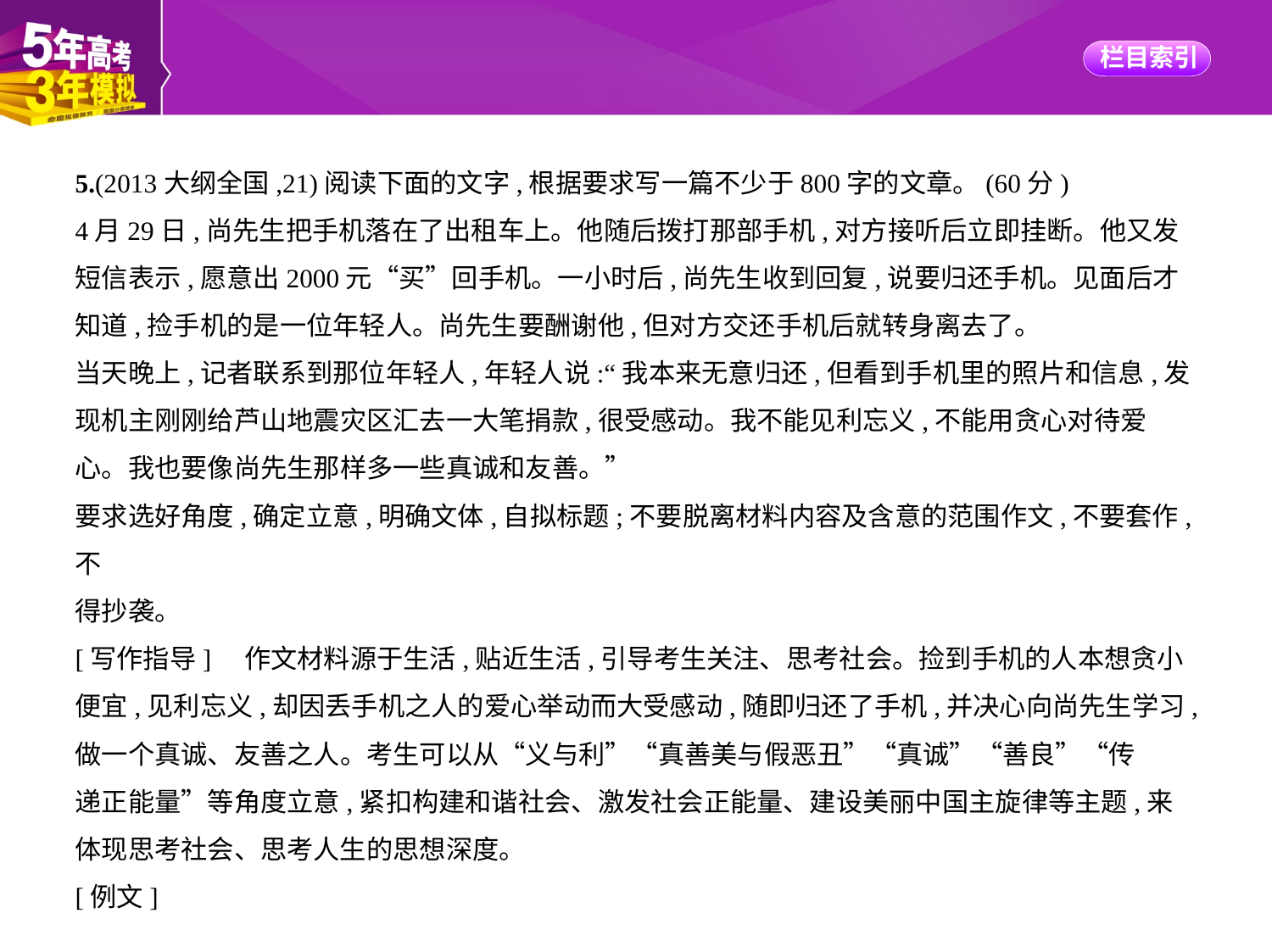

5.(2013大纲全国,21)阅读下面的文字,根据要求写一篇不少于800字的文章。(60分)
4月29日,尚先生把手机落在了出租车上。他随后拨打那部手机,对方接听后立即挂断。他又发
短信表示,愿意出2000元“买”回手机。一小时后,尚先生收到回复,说要归还手机。见面后才
知道,捡手机的是一位年轻人。尚先生要酬谢他,但对方交还手机后就转身离去了。
当天晚上,记者联系到那位年轻人,年轻人说:“我本来无意归还,但看到手机里的照片和信息,发
现机主刚刚给芦山地震灾区汇去一大笔捐款,很受感动。我不能见利忘义,不能用贪心对待爱
心。我也要像尚先生那样多一些真诚和友善。”
要求选好角度,确定立意,明确文体,自拟标题;不要脱离材料内容及含意的范围作文,不要套作,不
得抄袭。
[写作指导]　作文材料源于生活,贴近生活,引导考生关注、思考社会。捡到手机的人本想贪小
便宜,见利忘义,却因丢手机之人的爱心举动而大受感动,随即归还了手机,并决心向尚先生学习,
做一个真诚、友善之人。考生可以从“义与利”“真善美与假恶丑”“真诚”“善良”“传
递正能量”等角度立意,紧扣构建和谐社会、激发社会正能量、建设美丽中国主旋律等主题,来
体现思考社会、思考人生的思想深度。
[例文]